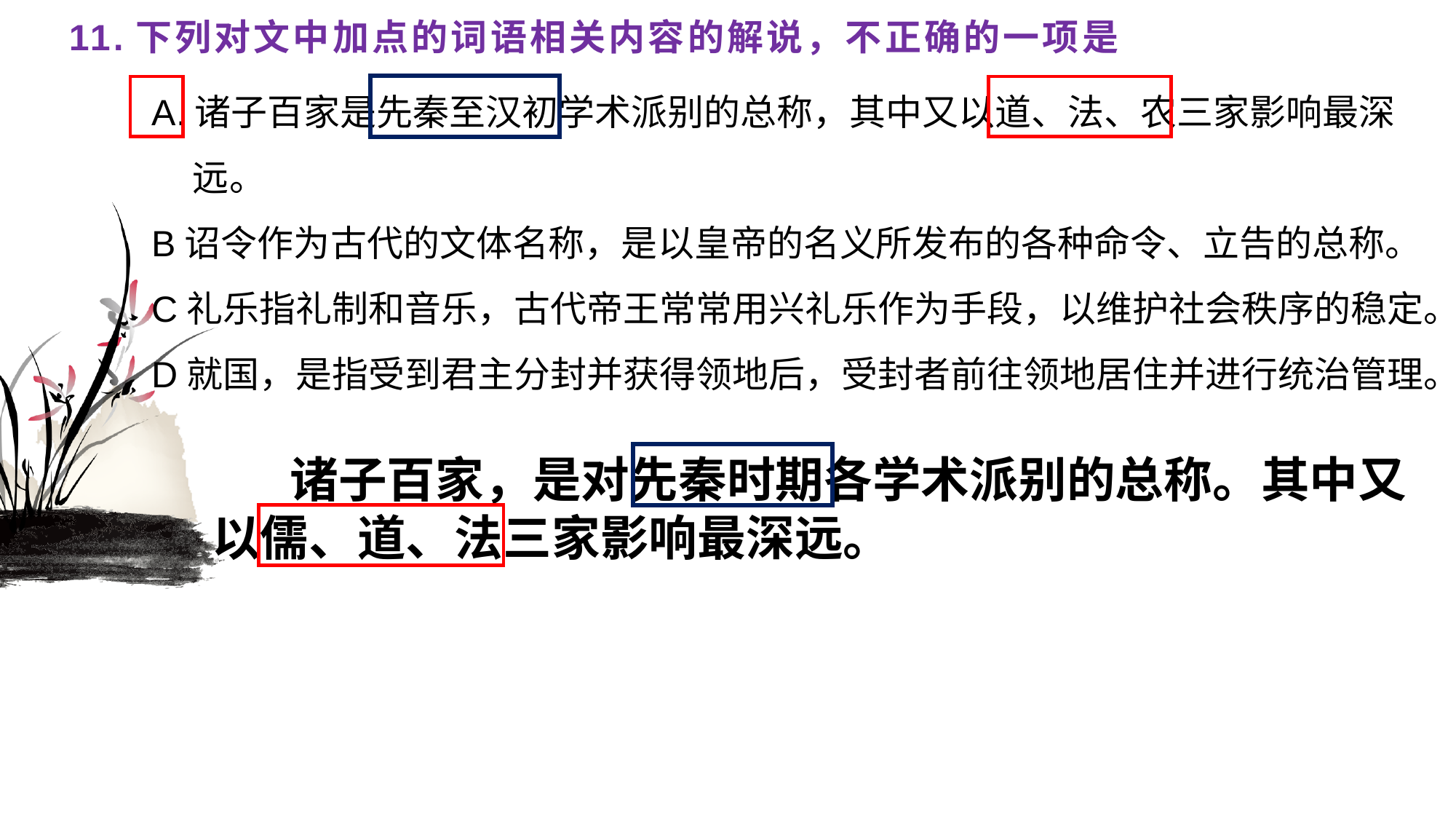

# 11.下列对文中加点的词语相关内容的解说，不正确的一项是
A.诸子百家是先秦至汉初学术派别的总称，其中又以道、法、农三家影响最深远。
B诏令作为古代的文体名称，是以皇帝的名义所发布的各种命令、立告的总称。
C礼乐指礼制和音乐，古代帝王常常用兴礼乐作为手段，以维护社会秩序的稳定。
D就国，是指受到君主分封并获得领地后，受封者前往领地居住并进行统治管理。

      诸子百家，是对先秦时期各学术派别的总称。其中又
以儒、道、法三家影响最深远。